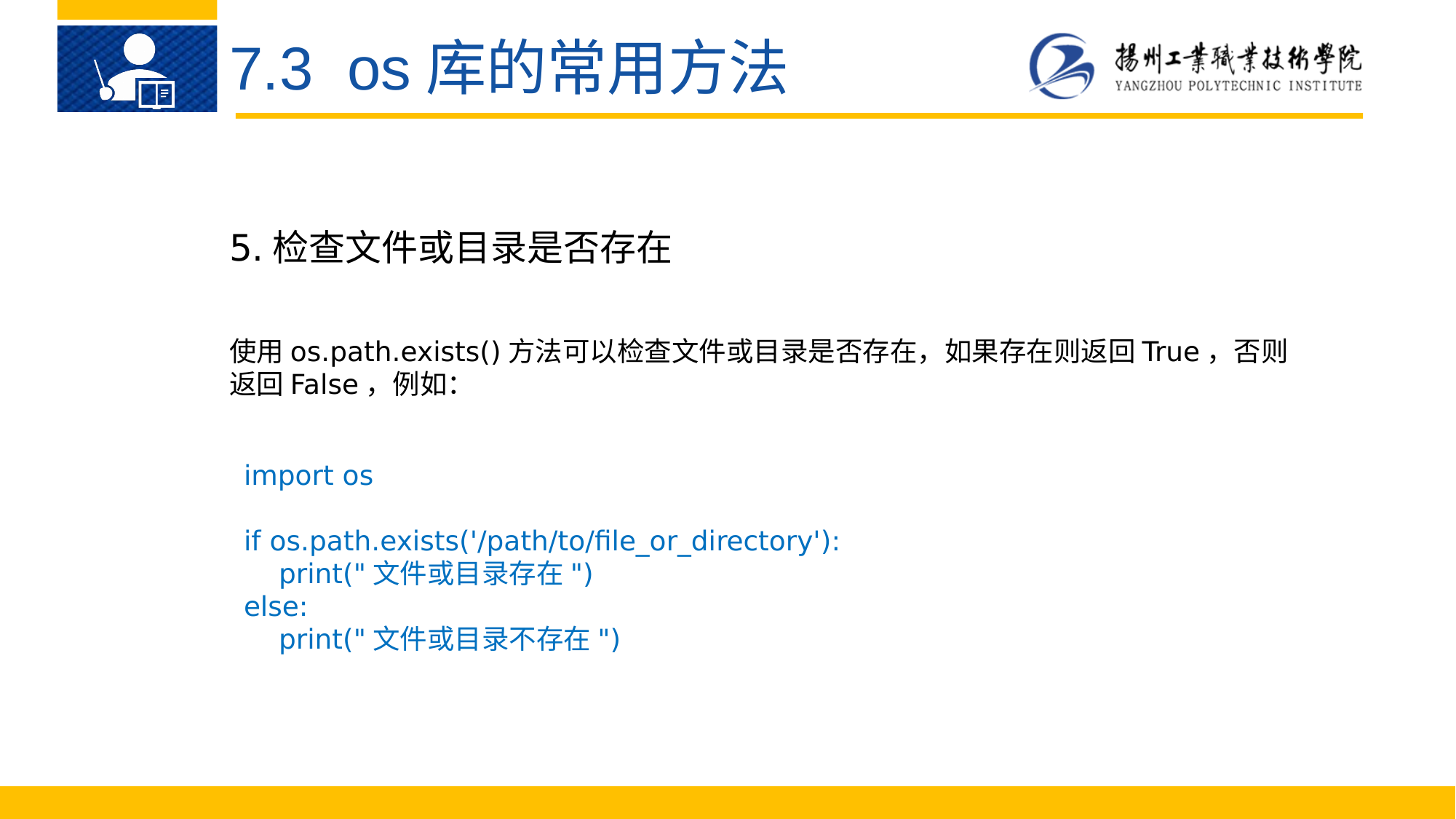

7.3  os库的常用方法
5.检查文件或目录是否存在
使用os.path.exists()方法可以检查文件或目录是否存在，如果存在则返回True，否则返回False，例如：
import os

if os.path.exists('/path/to/file_or_directory'):
    print("文件或目录存在")
else:
    print("文件或目录不存在")